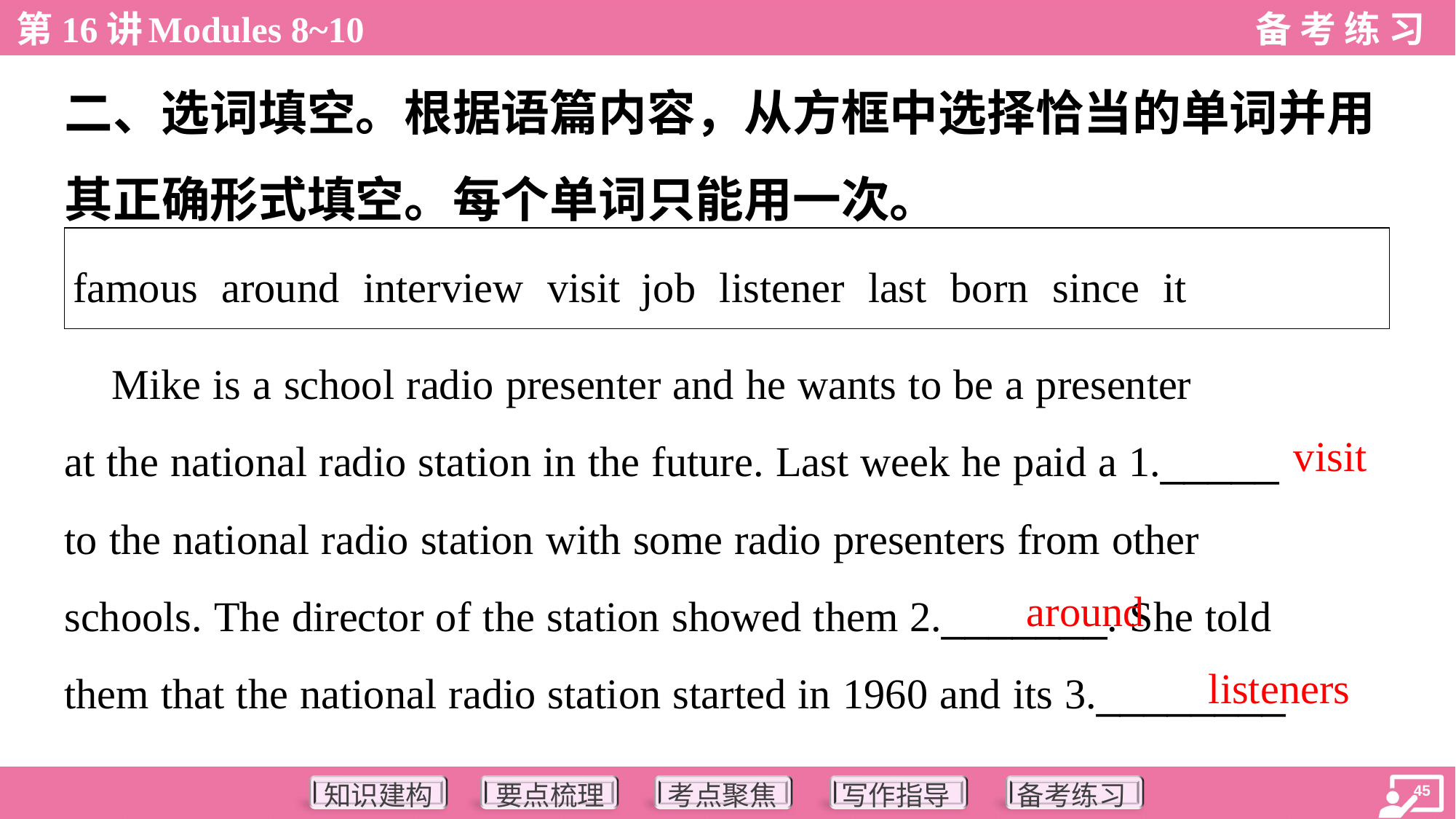

二、选词填空。根据语篇内容，从方框中选择恰当的单词并用
其正确形式填空。每个单词只能用一次。
| famous around interview visit job listener last born since it |
| --- |
    Mike is a school radio presenter and he wants to be a presenter
at the national radio station in the future. Last week he paid a 1._____
to the national radio station with some radio presenters from other
schools. The director of the station showed them 2._______. She told
them that the national radio station started in 1960 and its 3.________

visit
around
listeners